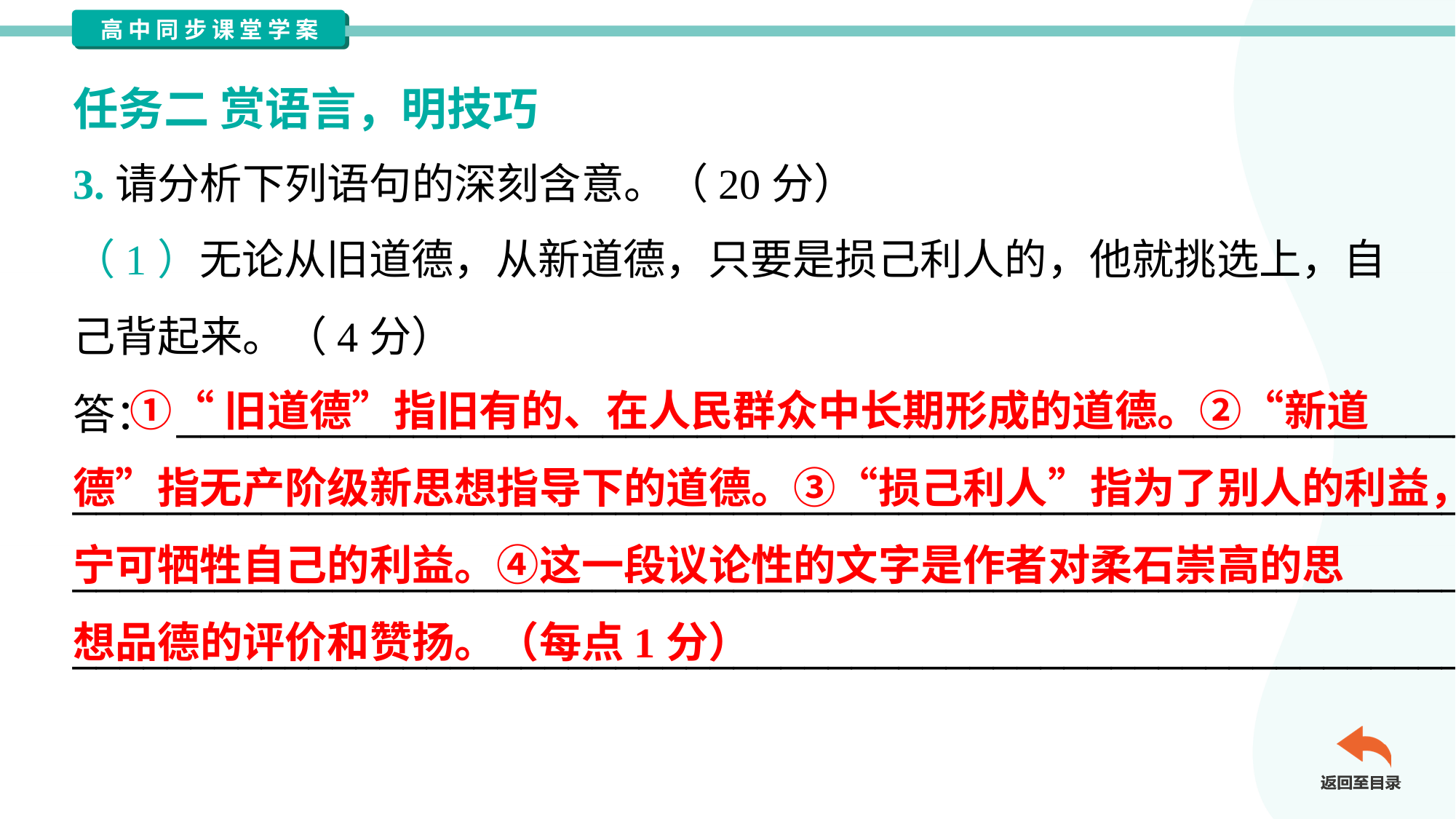

任务二 赏语言，明技巧
3.请分析下列语句的深刻含意。（20分）
（1）无论从旧道德，从新道德，只要是损己利人的，他就挑选上，自
己背起来。（4分）
答： ________________________________________________________
_____________________________________________________________
_____________________________________________________________
_____________________________________________________________
      ①“旧道德”指旧有的、在人民群众中长期形成的道德。②“新道
德”指无产阶级新思想指导下的道德。③“损己利人”指为了别人的利益，
宁可牺牲自己的利益。④这一段议论性的文字是作者对柔石崇高的思
想品德的评价和赞扬。（每点1分）